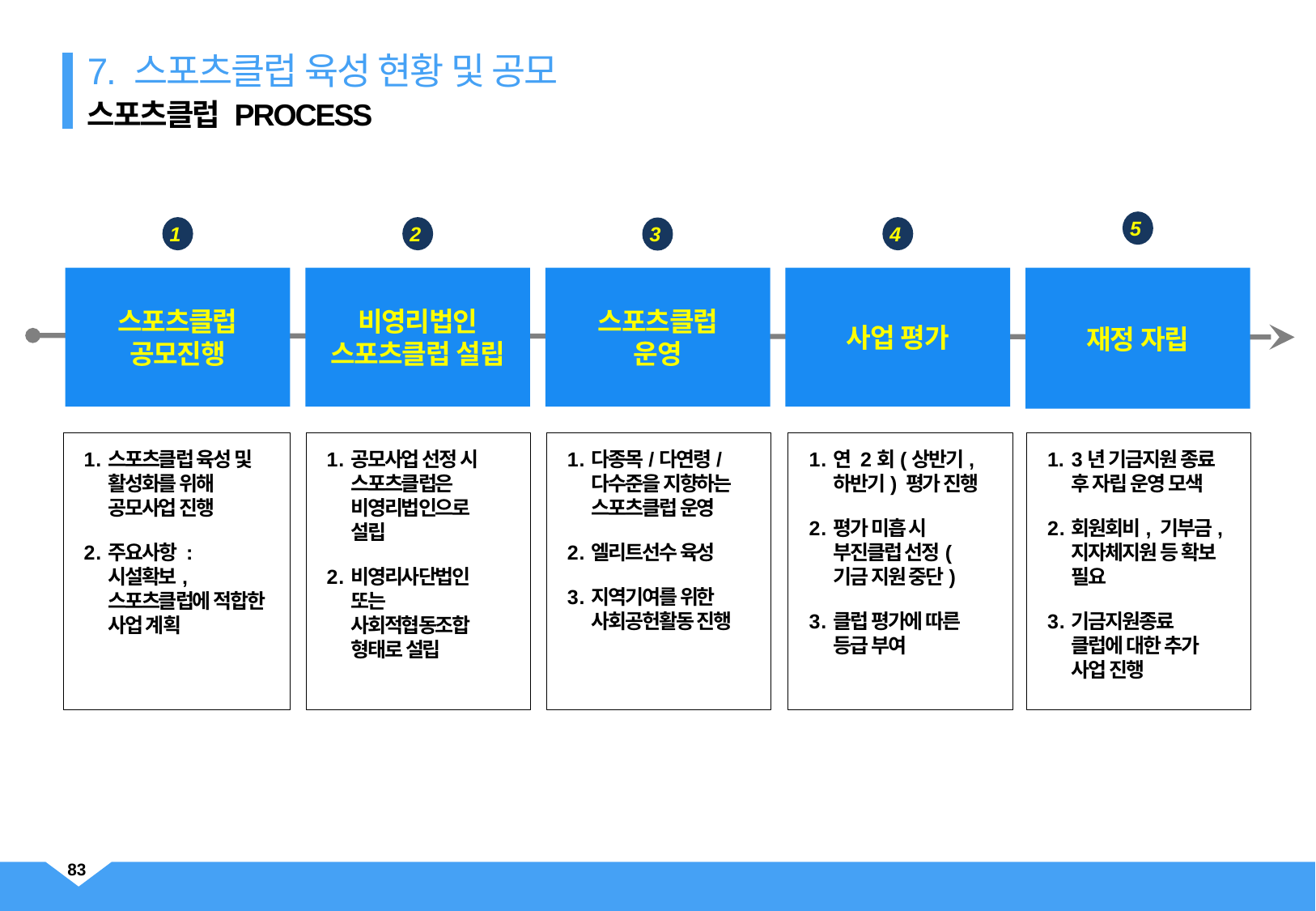

7. 스포츠클럽 육성 현황 및 공모
스포츠클럽 PROCESS
5
1
2
4
3
스포츠클럽
공모진행
비영리법인
스포츠클럽 설립
스포츠클럽
운영
사업 평가
재정 자립

스포츠클럽 육성 및 활성화를 위해 공모사업 진행
주요사항 : 시설확보, 스포츠클럽에 적합한 사업 계획
공모사업 선정 시 스포츠클럽은 비영리법인으로 설립
비영리사단법인 또는 사회적협동조합 형태로 설립
다종목/다연령/다수준을 지향하는 스포츠클럽 운영
엘리트선수 육성
지역기여를 위한 사회공헌활동 진행
연 2회(상반기, 하반기) 평가 진행
평가 미흡 시 부진클럽 선정(기금 지원 중단)
클럽 평가에 따른 등급 부여
3년 기금지원 종료 후 자립 운영 모색
회원회비, 기부금, 지자체지원 등 확보 필요
기금지원종료 클럽에 대한 추가 사업 진행